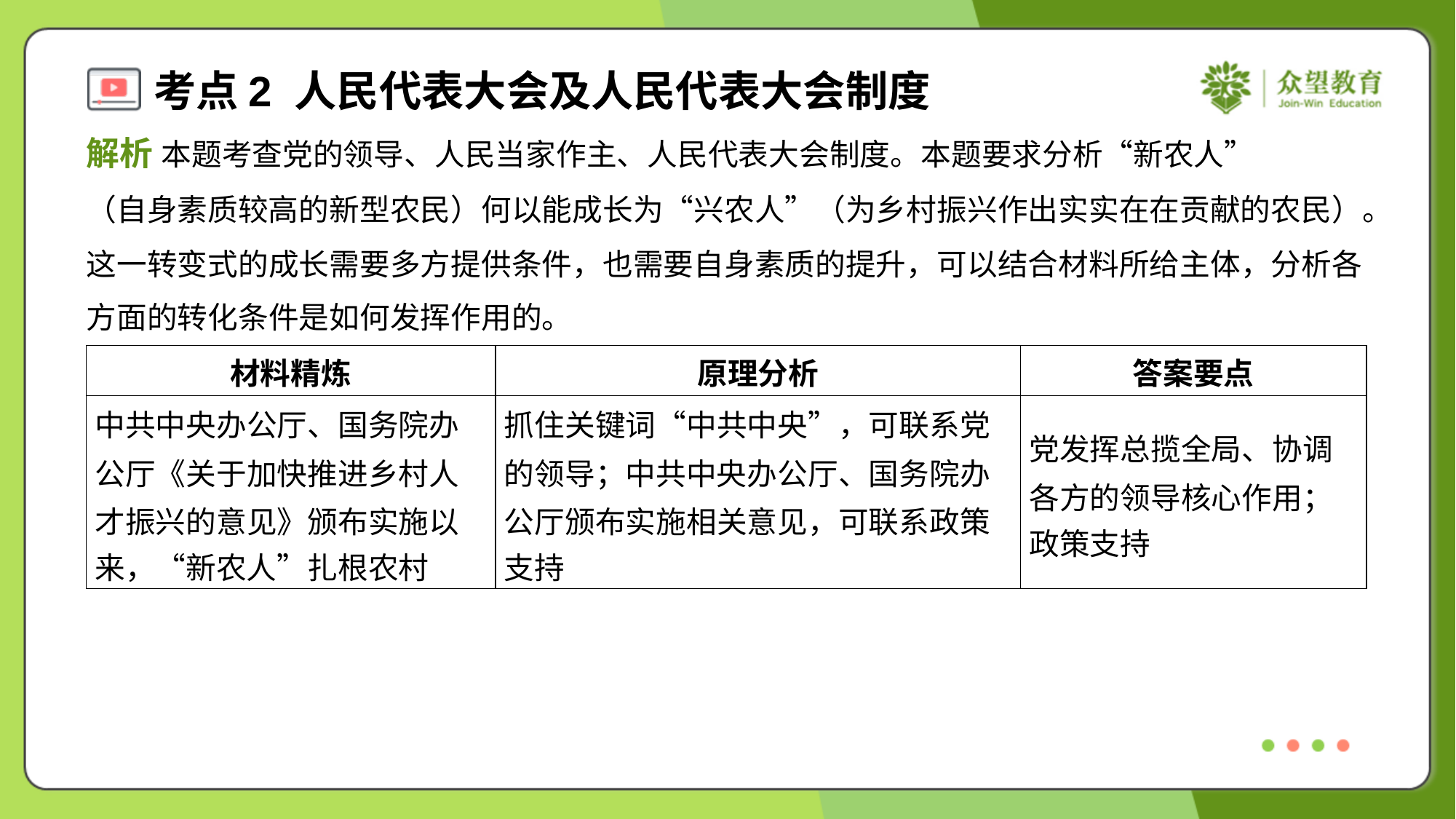

解析 本题考查党的领导、人民当家作主、人民代表大会制度。本题要求分析“新农人”
（自身素质较高的新型农民）何以能成长为“兴农人”（为乡村振兴作出实实在在贡献的农民）。
这一转变式的成长需要多方提供条件，也需要自身素质的提升，可以结合材料所给主体，分析各
方面的转化条件是如何发挥作用的。
| 材料精炼 | 原理分析 | 答案要点 |
| --- | --- | --- |
| 中共中央办公厅、国务院办 公厅《关于加快推进乡村人 才振兴的意见》颁布实施以 来，“新农人”扎根农村 | 抓住关键词“中共中央”，可联系党 的领导；中共中央办公厅、国务院办 公厅颁布实施相关意见，可联系政策 支持 | 党发挥总揽全局、协调 各方的领导核心作用； 政策支持 |